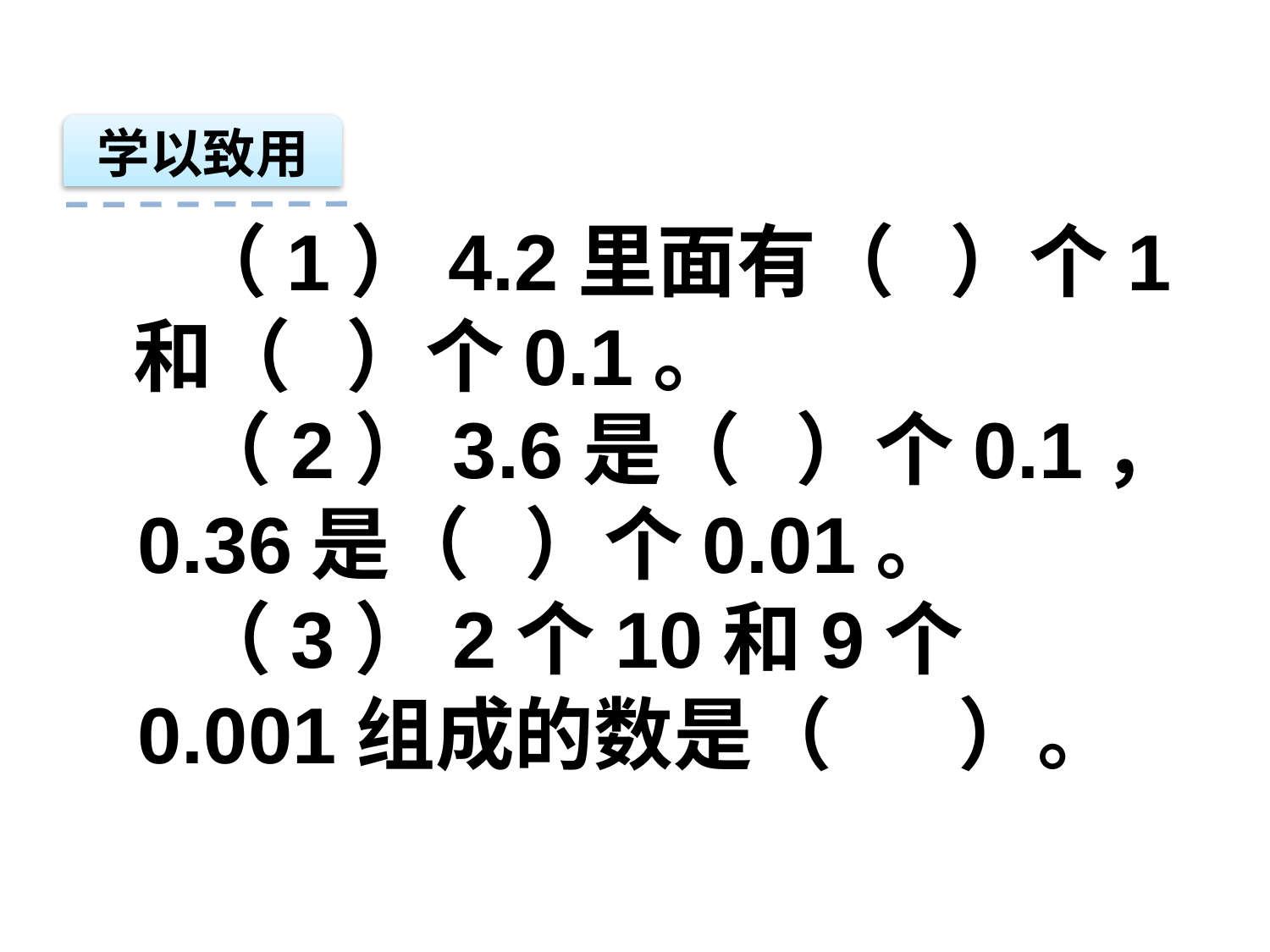

学以致用
  （1）4.2里面有（   ）个1和（   ）个0.1。
  （2）3.6是（   ）个0.1，0.36是（   ）个0.01。
  （3）2个10和9个0.001组成的数是（       ）。